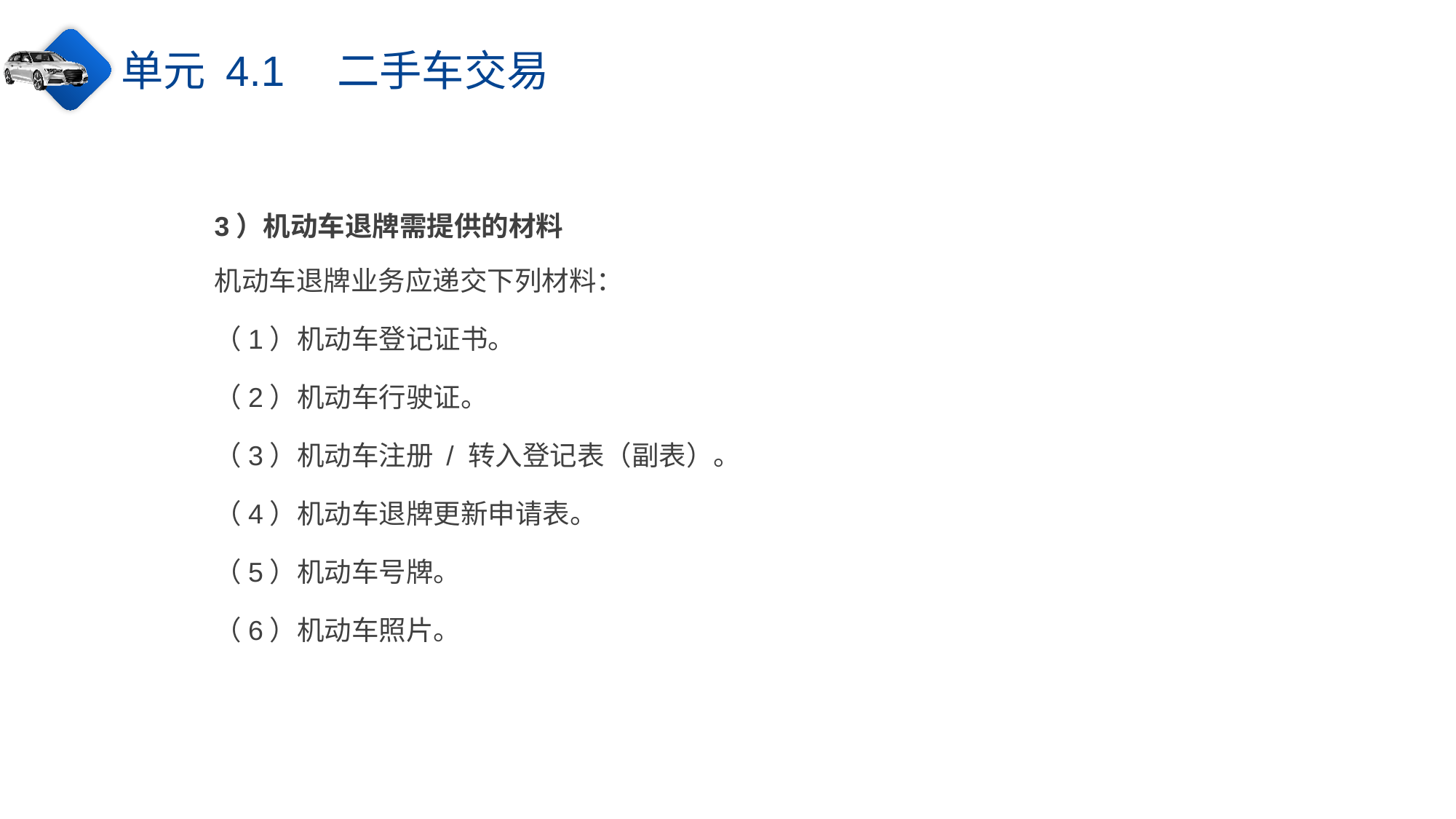

单元 4.1　二手车交易
3）机动车退牌需提供的材料
机动车退牌业务应递交下列材料：
（1）机动车登记证书。
（2）机动车行驶证。
（3）机动车注册 / 转入登记表（副表）。
（4）机动车退牌更新申请表。
（5）机动车号牌。
（6）机动车照片。